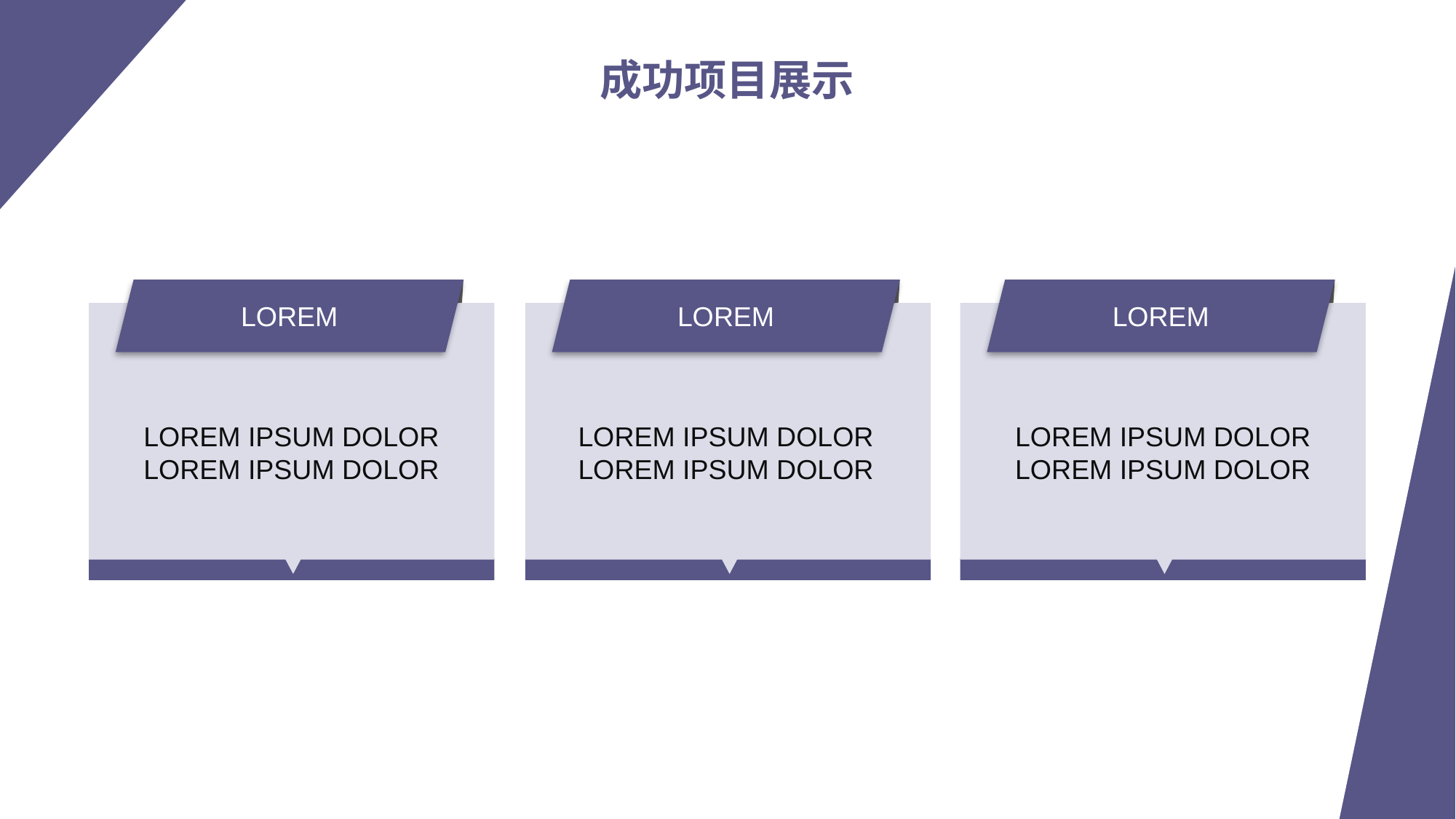

成功项目展示

LOREM

LOREM

LOREM

LOREM IPSUM DOLOR LOREM IPSUM DOLOR
LOREM IPSUM DOLOR LOREM IPSUM DOLOR
LOREM IPSUM DOLOR LOREM IPSUM DOLOR